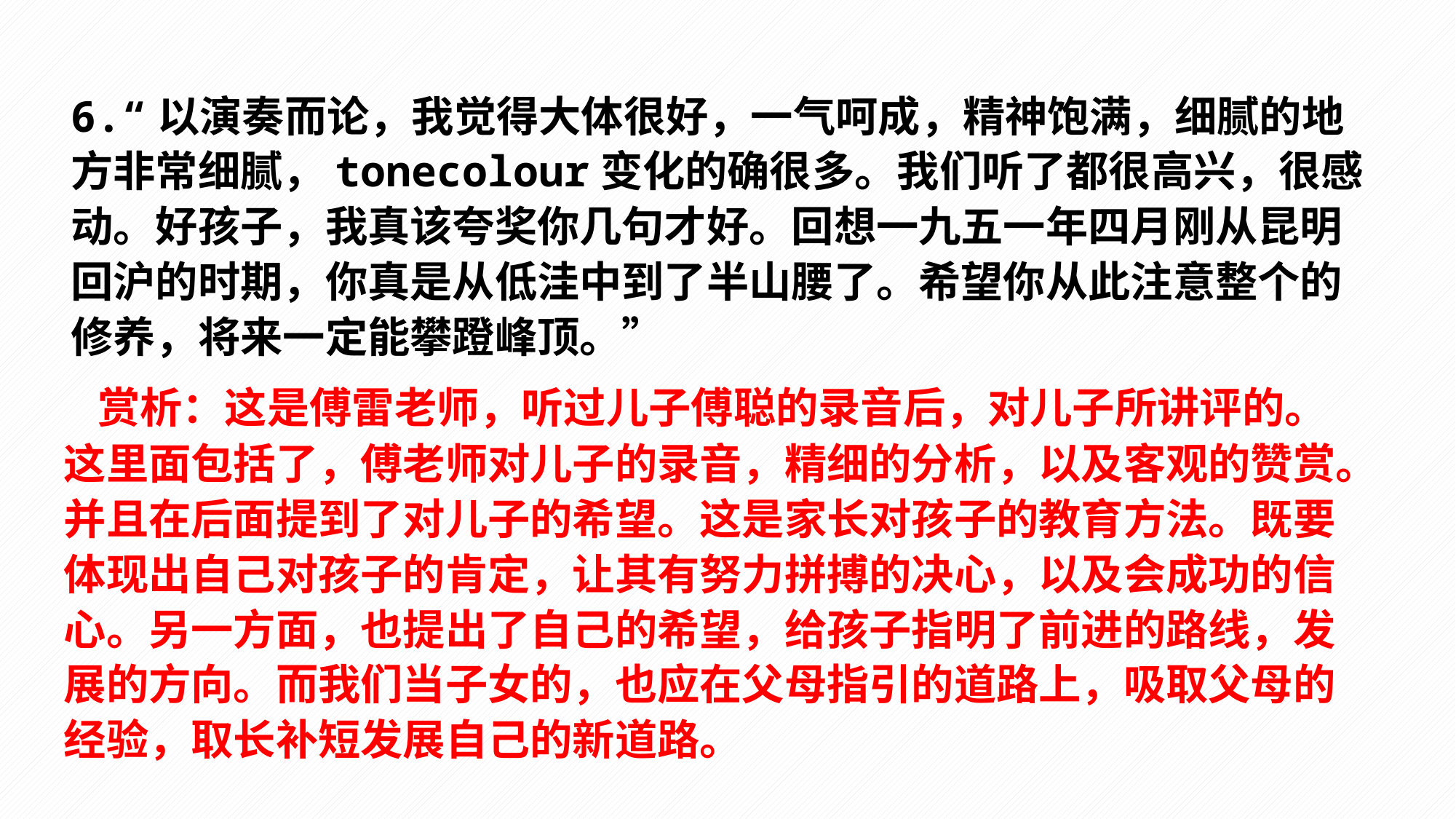

6.“以演奏而论，我觉得大体很好，一气呵成，精神饱满，细腻的地方非常细腻，tonecolour变化的确很多。我们听了都很高兴，很感动。好孩子，我真该夸奖你几句才好。回想一九五一年四月刚从昆明回沪的时期，你真是从低洼中到了半山腰了。希望你从此注意整个的修养，将来一定能攀蹬峰顶。”
  赏析：这是傅雷老师，听过儿子傅聪的录音后，对儿子所讲评的。这里面包括了，傅老师对儿子的录音，精细的分析，以及客观的赞赏。并且在后面提到了对儿子的希望。这是家长对孩子的教育方法。既要体现出自己对孩子的肯定，让其有努力拼搏的决心，以及会成功的信心。另一方面，也提出了自己的希望，给孩子指明了前进的路线，发展的方向。而我们当子女的，也应在父母指引的道路上，吸取父母的经验，取长补短发展自己的新道路。